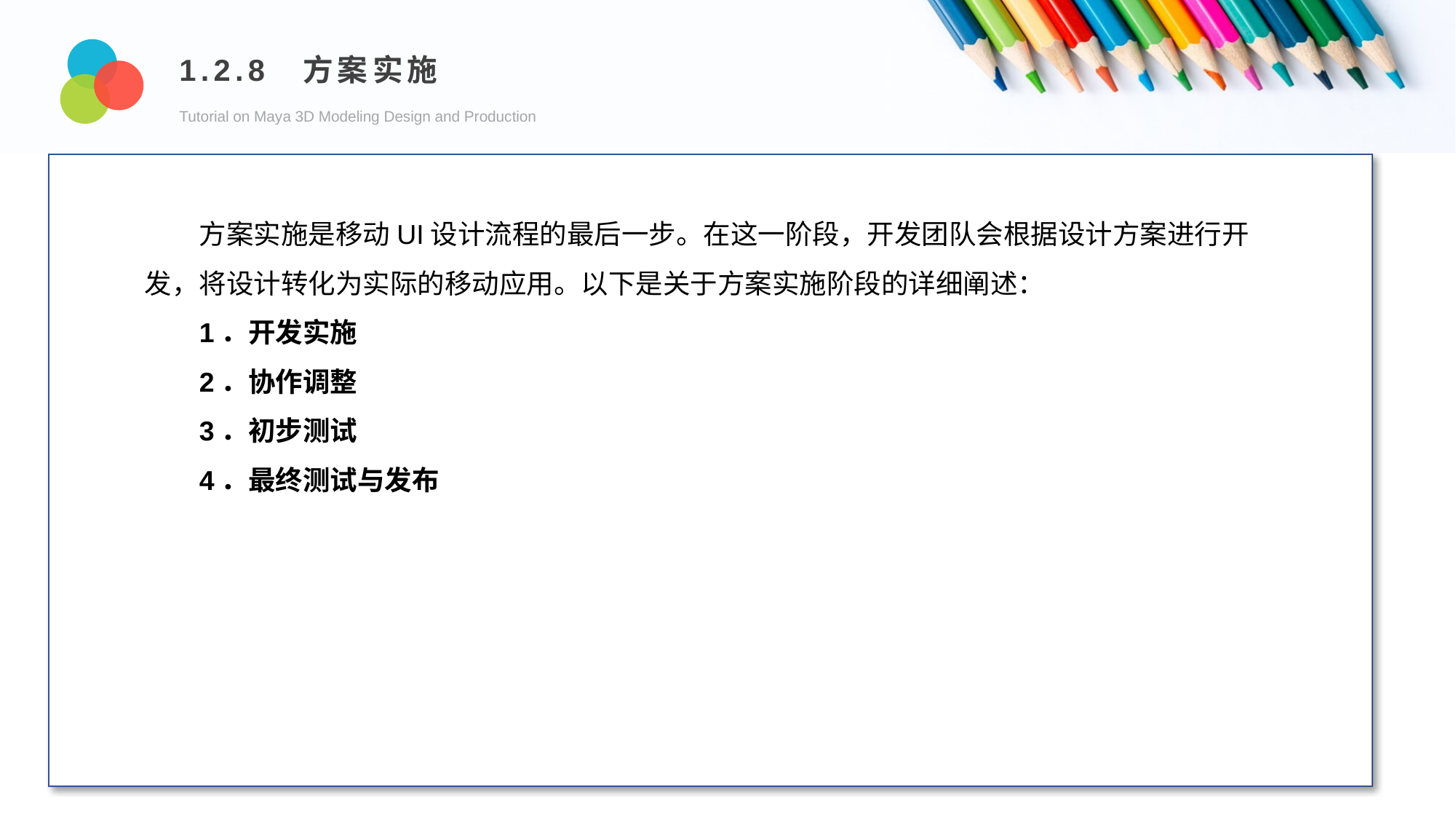

1.2.8  方案实施
Tutorial on Maya 3D Modeling Design and Production
Design and Production
方案实施是移动UI设计流程的最后一步。在这一阶段，开发团队会根据设计方案进行开发，将设计转化为实际的移动应用。以下是关于方案实施阶段的详细阐述：
1．开发实施
2．协作调整
3．初步测试
4．最终测试与发布